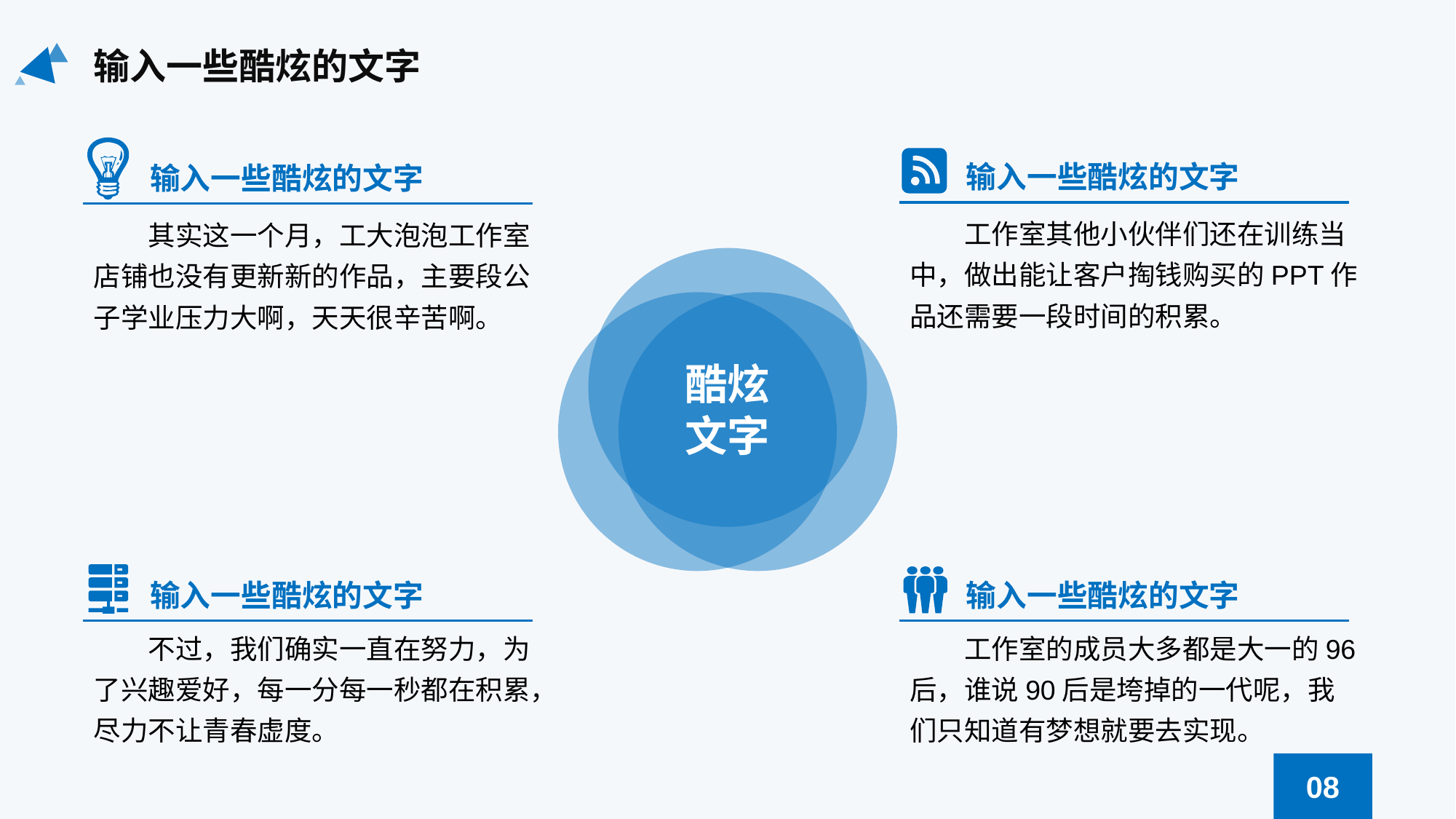

输入一些酷炫的文字

输入一些酷炫的文字
输入一些酷炫的文字
工作室其他小伙伴们还在训练当中，做出能让客户掏钱购买的PPT作品还需要一段时间的积累。
其实这一个月，工大泡泡工作室店铺也没有更新新的作品，主要段公子学业压力大啊，天天很辛苦啊。

酷炫文字

输入一些酷炫的文字
输入一些酷炫的文字
不过，我们确实一直在努力，为了兴趣爱好，每一分每一秒都在积累，尽力不让青春虚度。
工作室的成员大多都是大一的96后，谁说90后是垮掉的一代呢，我们只知道有梦想就要去实现。

08